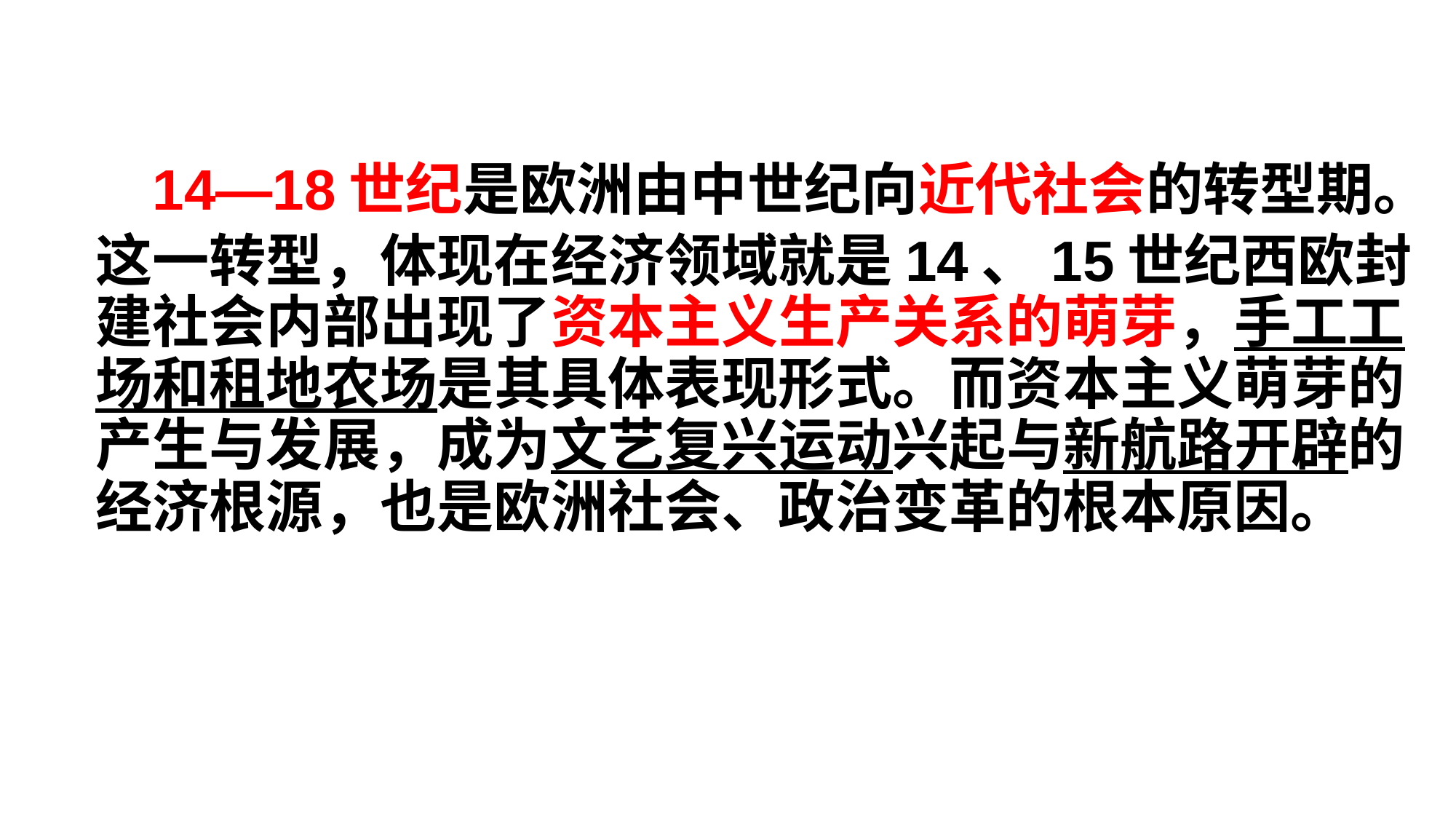

# 14—18世纪是欧洲由中世纪向近代社会的转型期。这一转型，体现在经济领域就是14、15世纪西欧封建社会内部出现了资本主义生产关系的萌芽，手工工场和租地农场是其具体表现形式。而资本主义萌芽的产生与发展，成为文艺复兴运动兴起与新航路开辟的经济根源，也是欧洲社会、政治变革的根本原因。